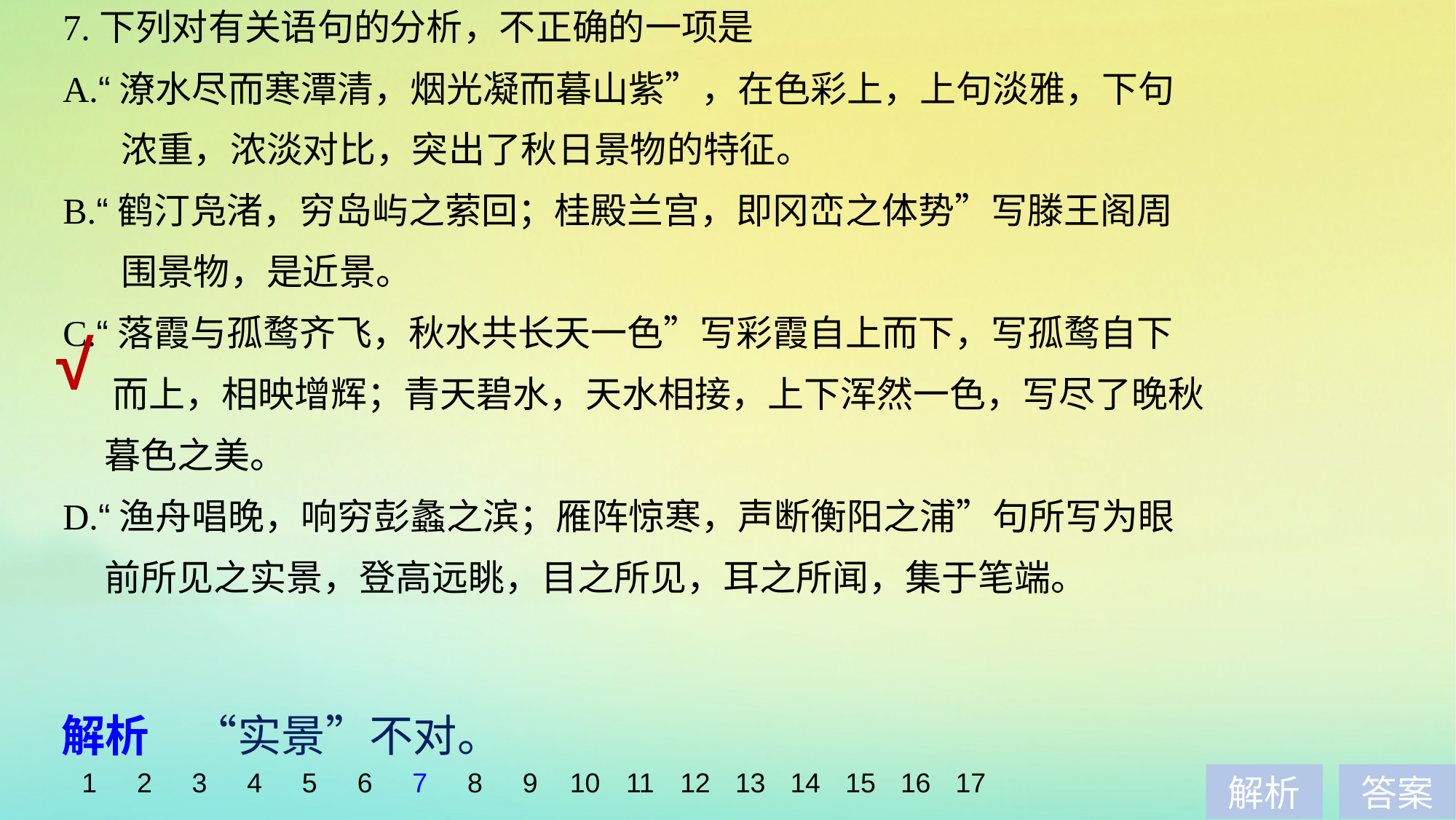

7.下列对有关语句的分析，不正确的一项是
A.“潦水尽而寒潭清，烟光凝而暮山紫”，在色彩上，上句淡雅，下句
      浓重，浓淡对比，突出了秋日景物的特征。
B.“鹤汀凫渚，穷岛屿之萦回；桂殿兰宫，即冈峦之体势”写滕王阁周
      围景物，是近景。
C.“落霞与孤鹜齐飞，秋水共长天一色”写彩霞自上而下，写孤鹜自下
     而上，相映增辉；青天碧水，天水相接，上下浑然一色，写尽了晚秋
    暮色之美。
D.“渔舟唱晚，响穷彭蠡之滨；雁阵惊寒，声断衡阳之浦”句所写为眼
    前所见之实景，登高远眺，目之所见，耳之所闻，集于笔端。
√
解析　“实景”不对。
1
2
3
4
5
6
7
8
9
10
11
12
13
14
15
16
17
解析
答案